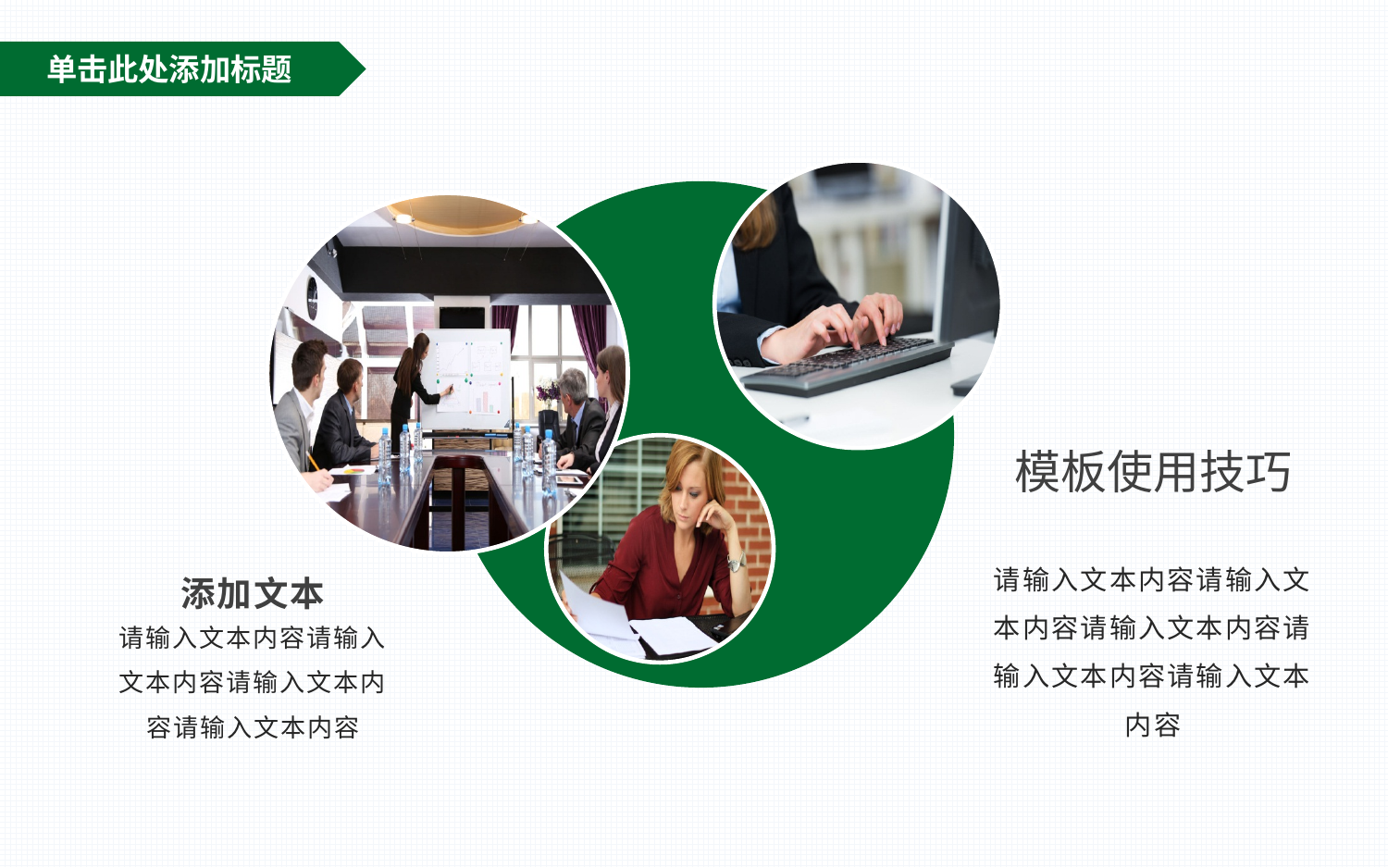

单击此处添加标题

模板使用技巧
请输入文本内容请输入文本内容请输入文本内容请输入文本内容请输入文本内容
添加文本
请输入文本内容请输入文本内容请输入文本内容请输入文本内容